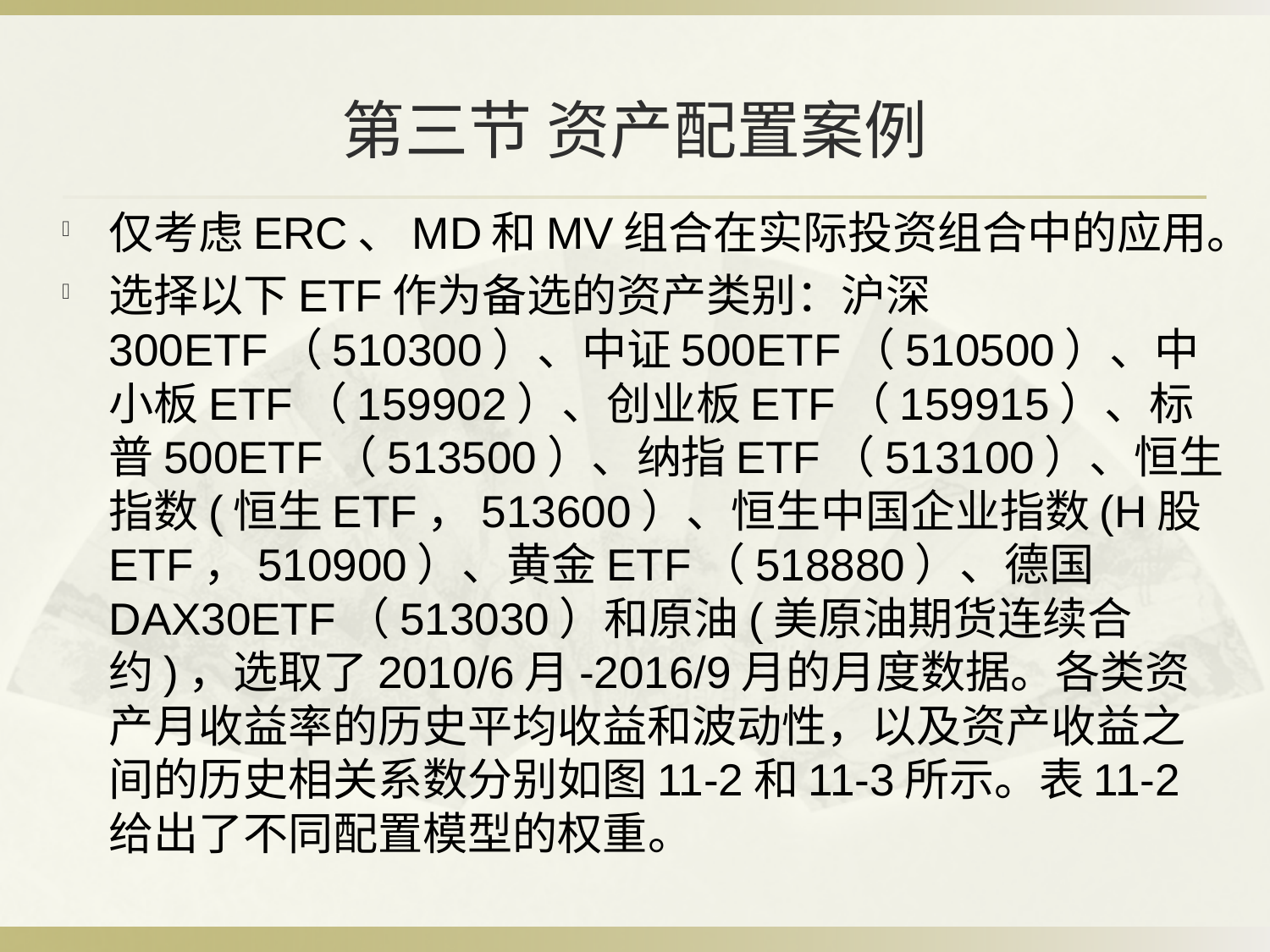

# 第三节 资产配置案例
仅考虑ERC、MD和MV组合在实际投资组合中的应用。
选择以下ETF作为备选的资产类别：沪深300ETF（510300）、中证500ETF（510500）、中小板ETF（159902）、创业板ETF（159915）、标普500ETF（513500）、纳指ETF（513100）、恒生指数(恒生ETF，513600）、恒生中国企业指数(H股ETF，510900）、黄金ETF（518880）、德国DAX30ETF（513030）和原油(美原油期货连续合约)，选取了2010/6月-2016/9月的月度数据。各类资产月收益率的历史平均收益和波动性，以及资产收益之间的历史相关系数分别如图11-2和11-3所示。表11-2给出了不同配置模型的权重。